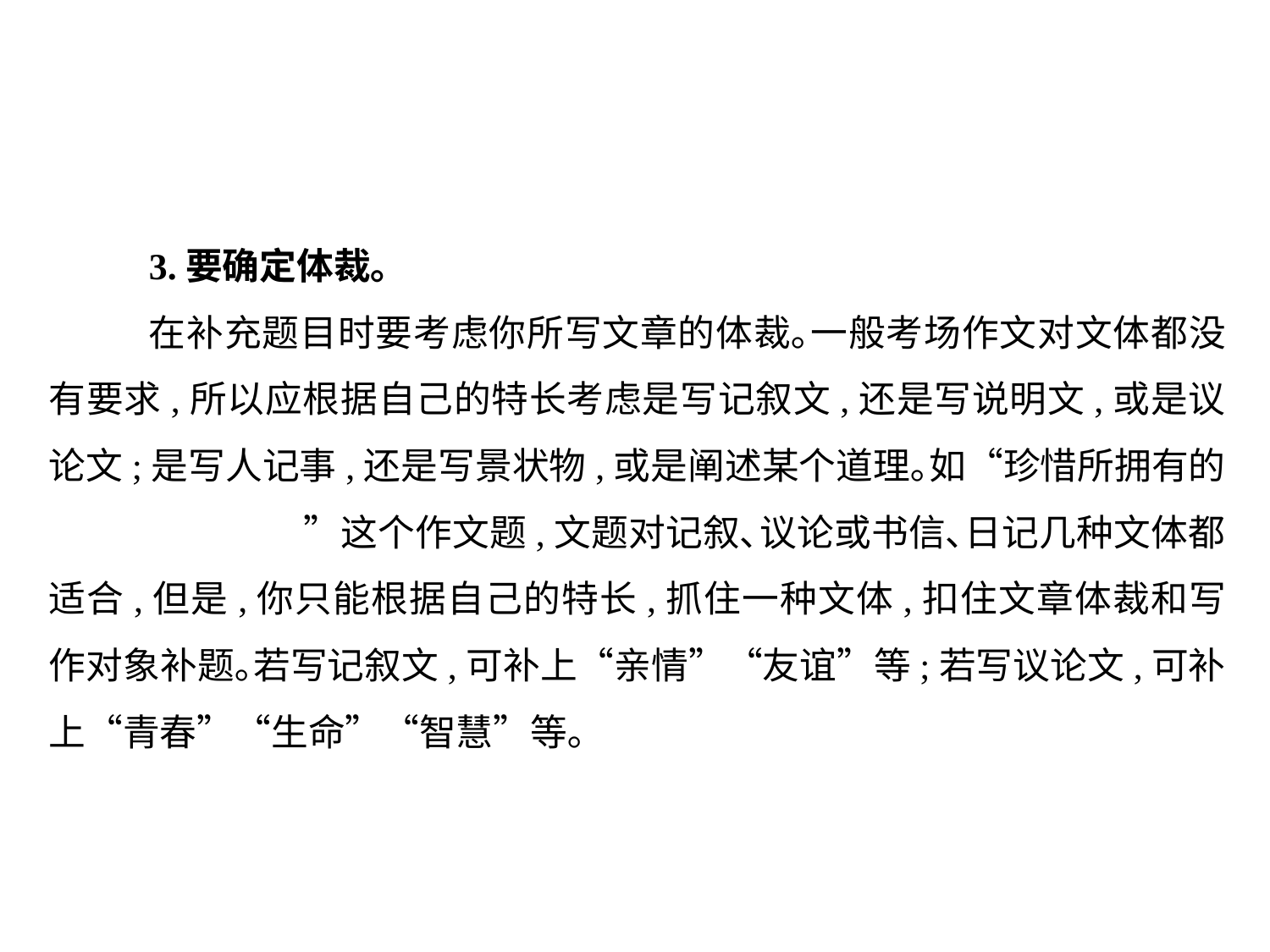

3.要确定体裁｡
在补充题目时要考虑你所写文章的体裁｡一般考场作文对文体都没有要求,所以应根据自己的特长考虑是写记叙文,还是写说明文,或是议论文;是写人记事,还是写景状物,或是阐述某个道理｡如“珍惜所拥有的		”这个作文题,文题对记叙､议论或书信､日记几种文体都适合,但是,你只能根据自己的特长,抓住一种文体,扣住文章体裁和写作对象补题｡若写记叙文,可补上“亲情”“友谊”等;若写议论文,可补上“青春”“生命”“智慧”等｡